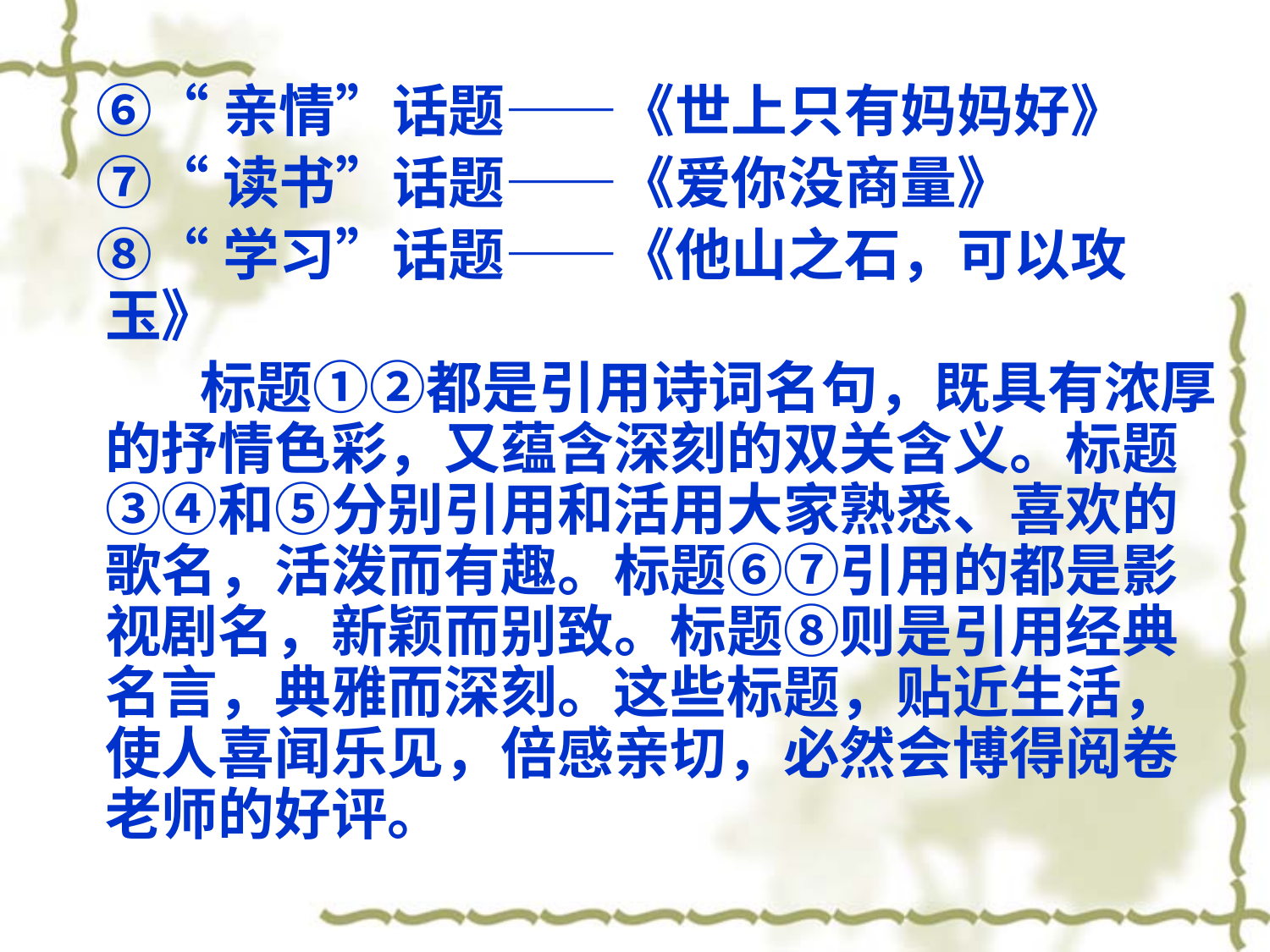

⑥“亲情”话题——《世上只有妈妈好》
   ⑦“读书”话题——《爱你没商量》
   ⑧“学习”话题——《他山之石，可以攻玉》
          标题①②都是引用诗词名句，既具有浓厚的抒情色彩，又蕴含深刻的双关含义。标题③④和⑤分别引用和活用大家熟悉、喜欢的歌名，活泼而有趣。标题⑥⑦引用的都是影视剧名，新颖而别致。标题⑧则是引用经典名言，典雅而深刻。这些标题，贴近生活，使人喜闻乐见，倍感亲切，必然会博得阅卷老师的好评。

182